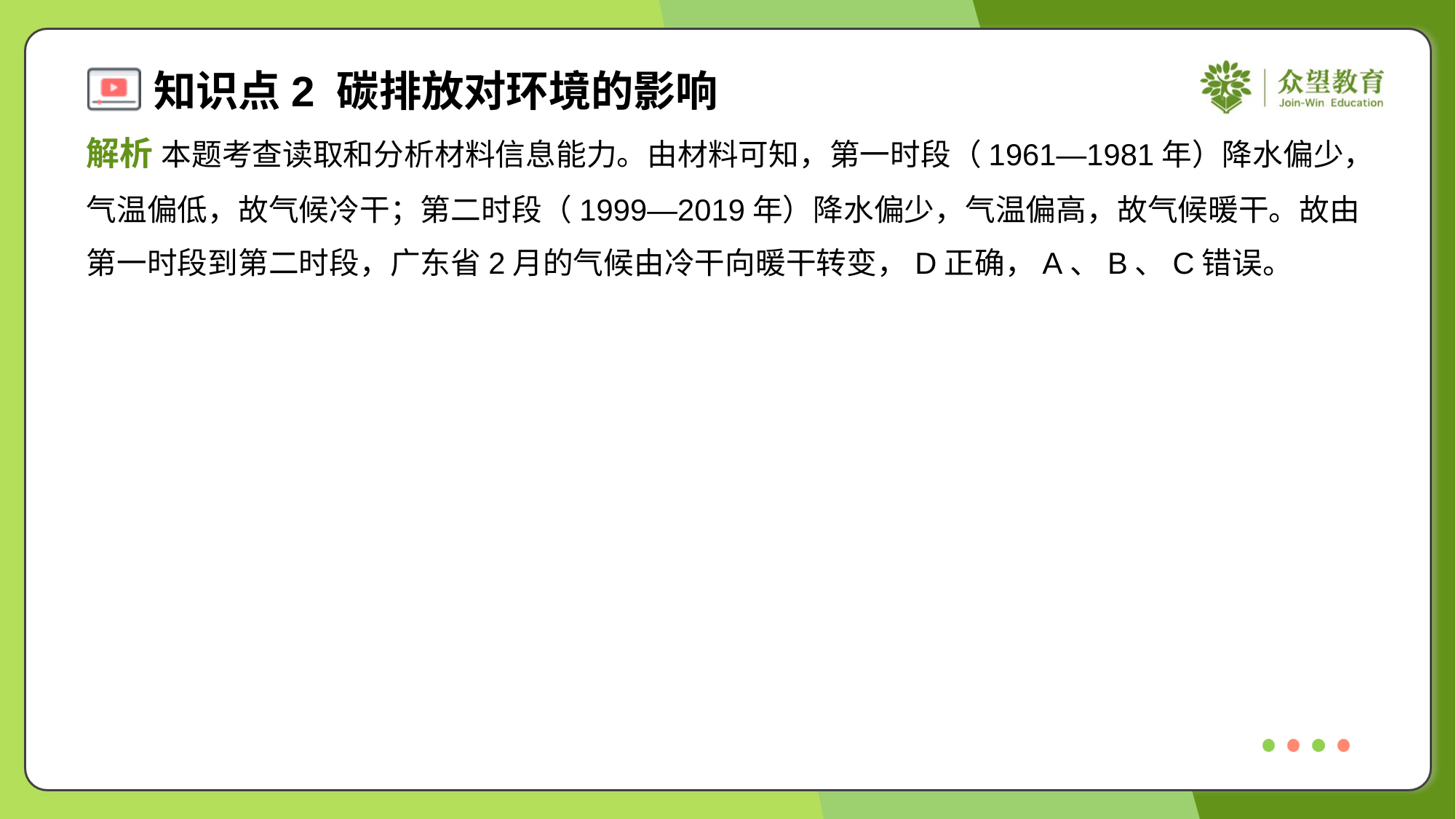

解析 本题考查读取和分析材料信息能力。由材料可知，第一时段（1961—1981年）降水偏少，
气温偏低，故气候冷干；第二时段（1999—2019年）降水偏少，气温偏高，故气候暖干。故由
第一时段到第二时段，广东省2月的气候由冷干向暖干转变，D正确，A、B、C错误。